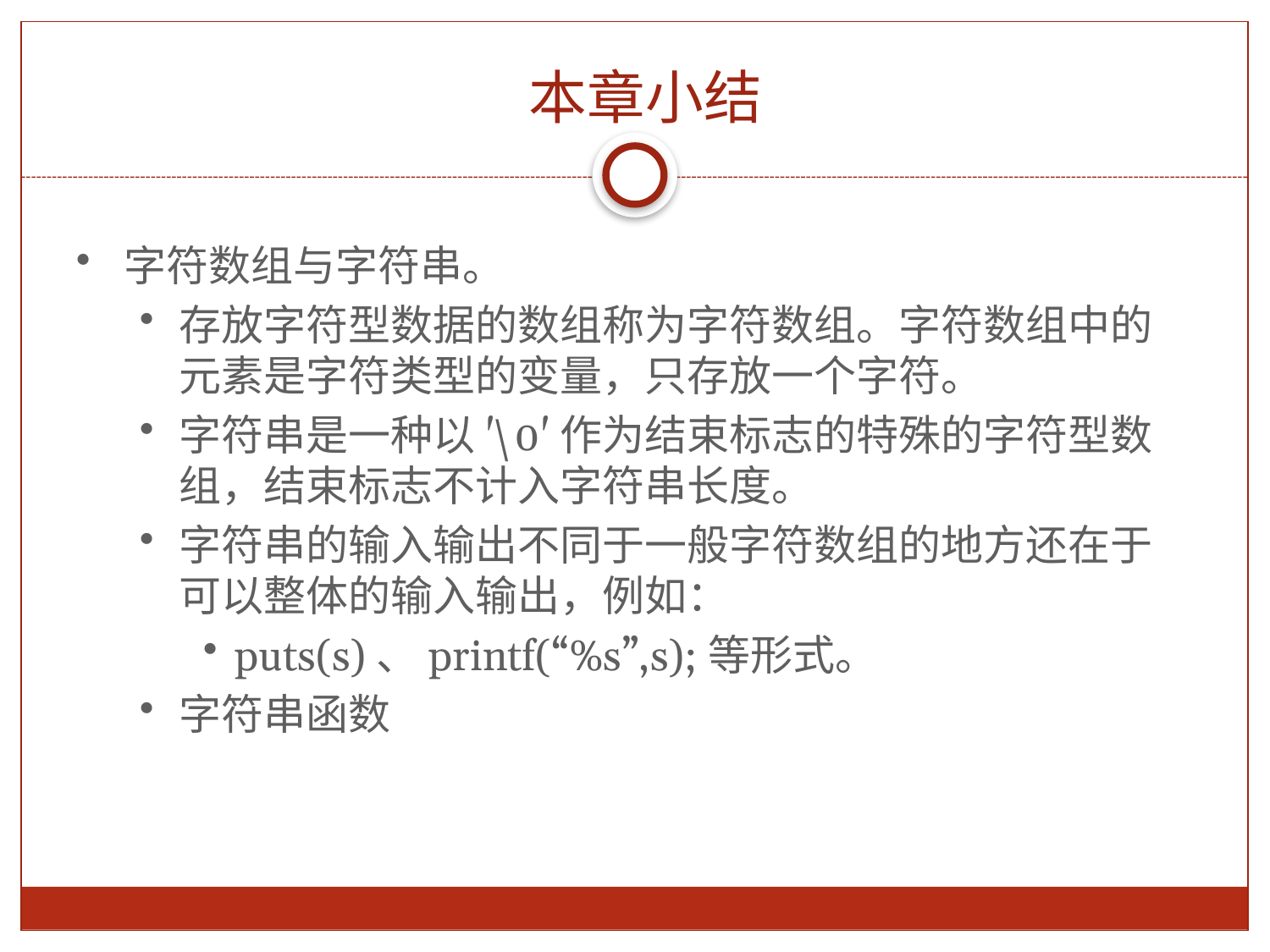

本章小结
字符数组与字符串。
存放字符型数据的数组称为字符数组。字符数组中的元素是字符类型的变量，只存放一个字符。
字符串是一种以'\0'作为结束标志的特殊的字符型数组，结束标志不计入字符串长度。
字符串的输入输出不同于一般字符数组的地方还在于可以整体的输入输出，例如：
puts(s)、printf(“%s”,s);等形式。
字符串函数